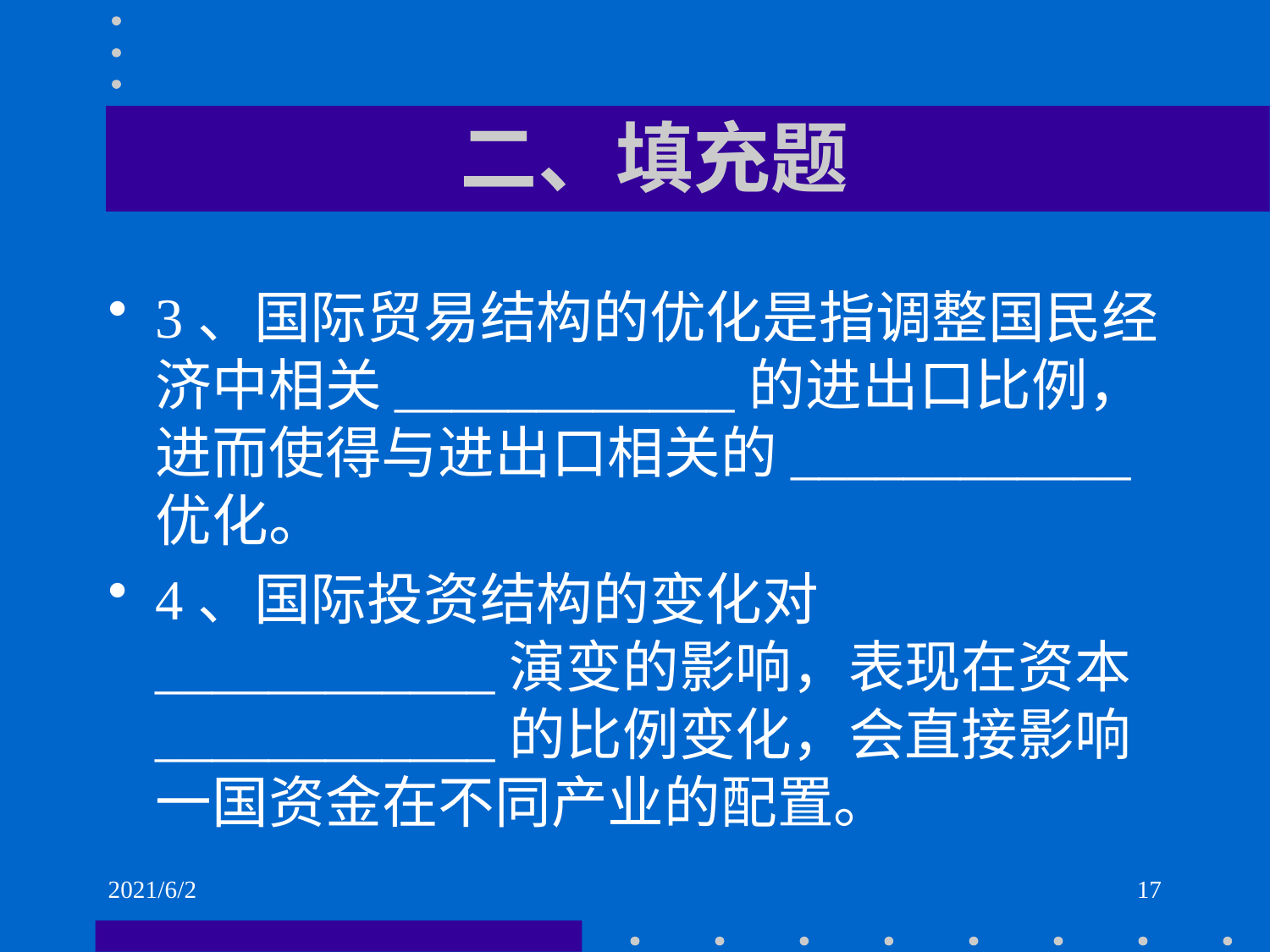

# 二、填充题
3、国际贸易结构的优化是指调整国民经济中相关____________的进出口比例，进而使得与进出口相关的____________优化。
4、国际投资结构的变化对____________演变的影响，表现在资本____________的比例变化，会直接影响一国资金在不同产业的配置。
2021/6/2
17